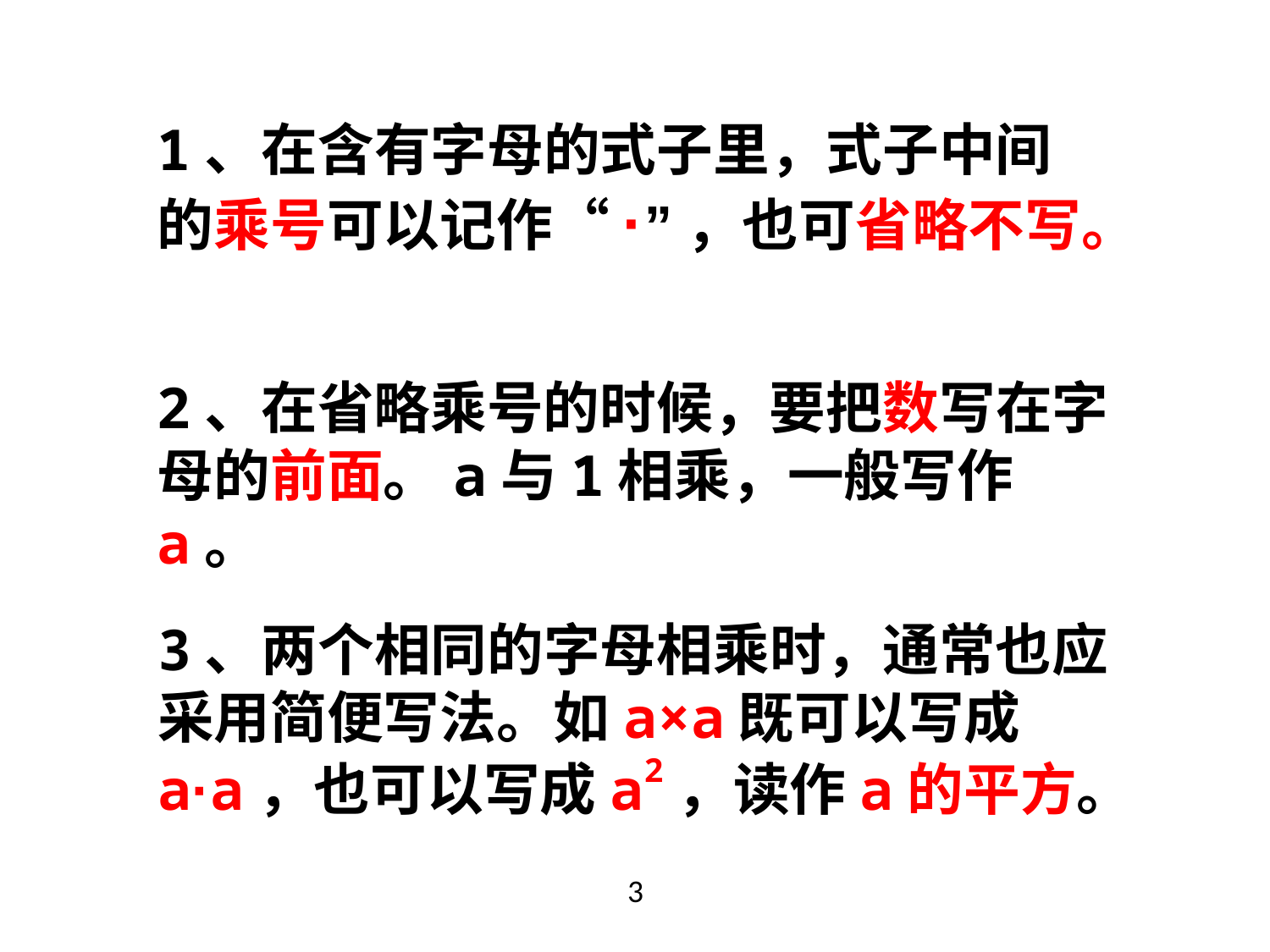

1、在含有字母的式子里，式子中间的乘号可以记作“·”，也可省略不写。
2、在省略乘号的时候，要把数写在字母的前面。a与1相乘，一般写作a。
3、两个相同的字母相乘时，通常也应采用简便写法。如a×a既可以写成a·a，也可以写成a2，读作a的平方。
3